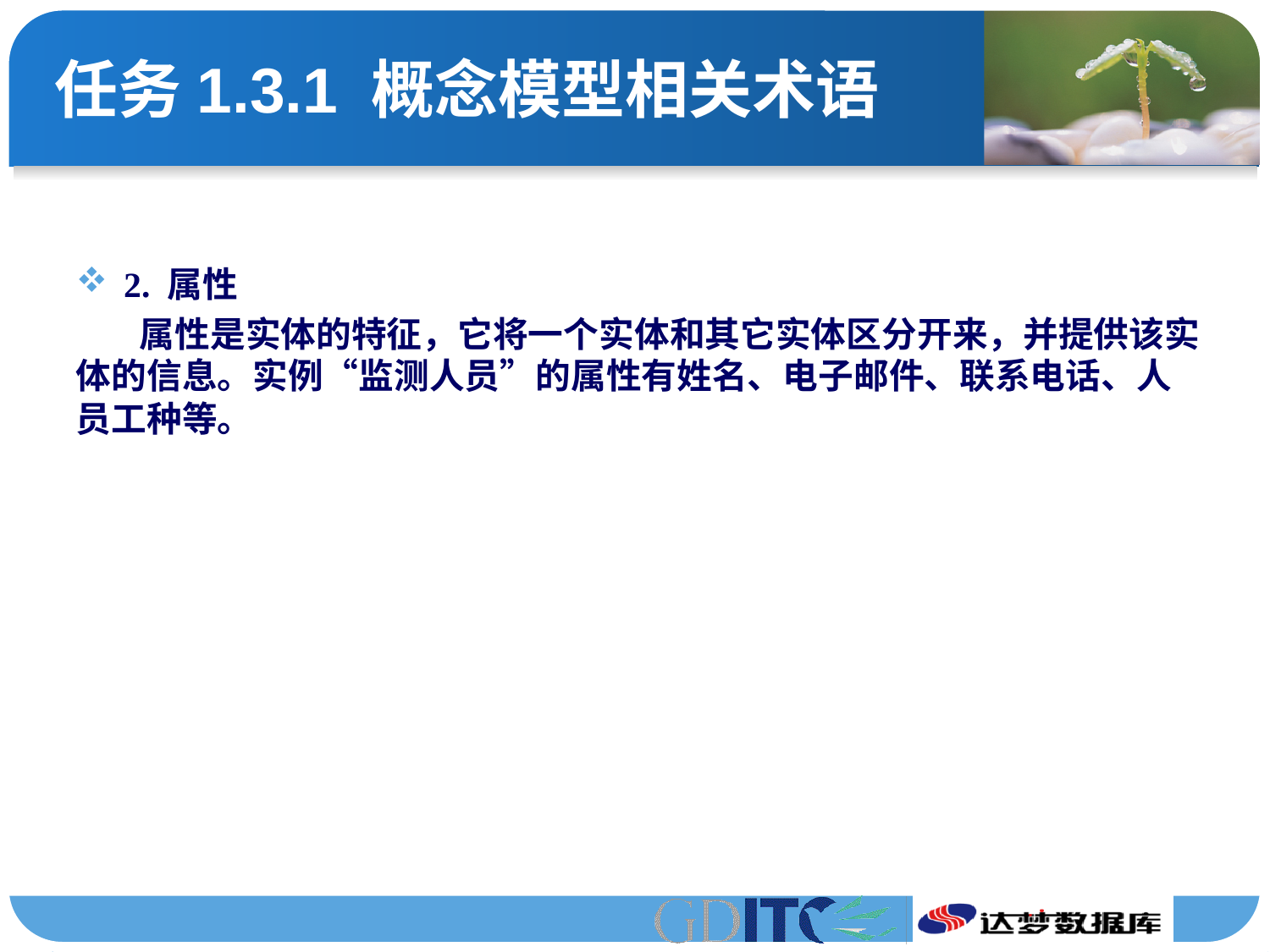

# 任务1.3.1 概念模型相关术语

2. 属性
属性是实体的特征，它将一个实体和其它实体区分开来，并提供该实体的信息。实例“监测人员”的属性有姓名、电子邮件、联系电话、人员工种等。